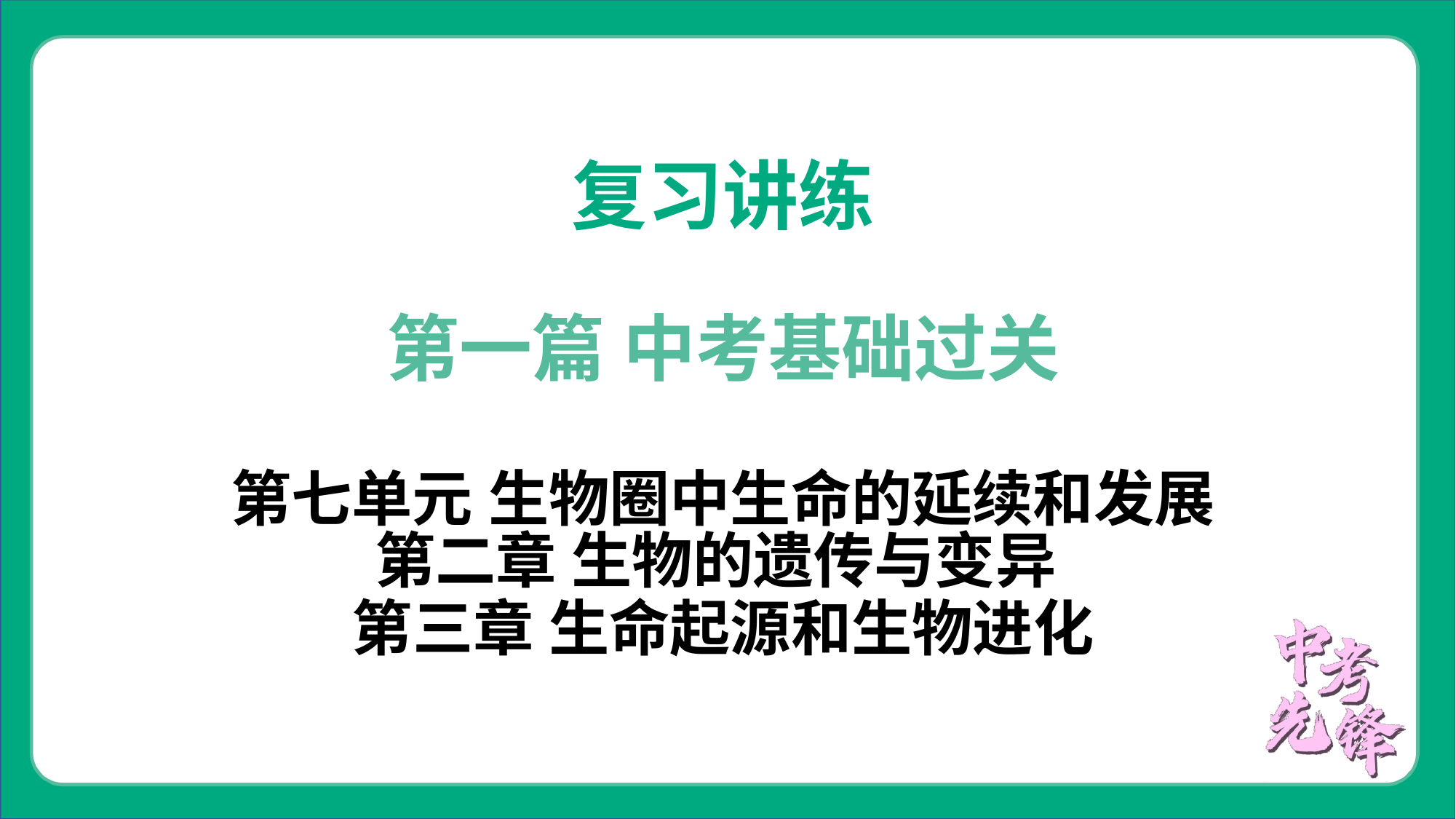

复习讲练
第一篇 中考基础过关
第七单元 生物圈中生命的延续和发展
第二章 生物的遗传与变异
第三章 生命起源和生物进化